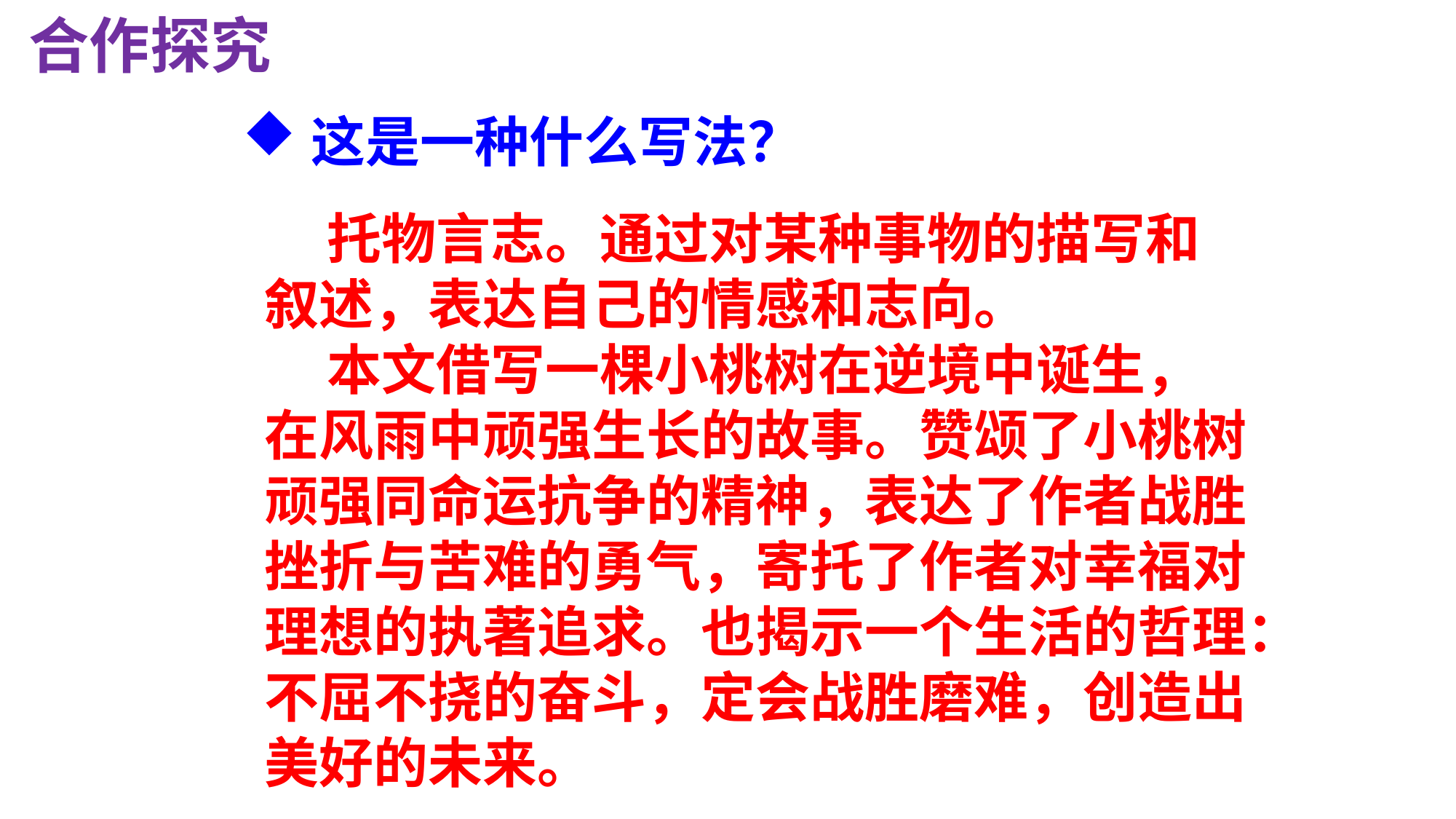

合作探究
这是一种什么写法？
    托物言志。通过对某种事物的描写和叙述，表达自己的情感和志向。
    本文借写一棵小桃树在逆境中诞生，在风雨中顽强生长的故事。赞颂了小桃树顽强同命运抗争的精神，表达了作者战胜挫折与苦难的勇气，寄托了作者对幸福对理想的执著追求。也揭示一个生活的哲理：不屈不挠的奋斗，定会战胜磨难，创造出美好的未来。